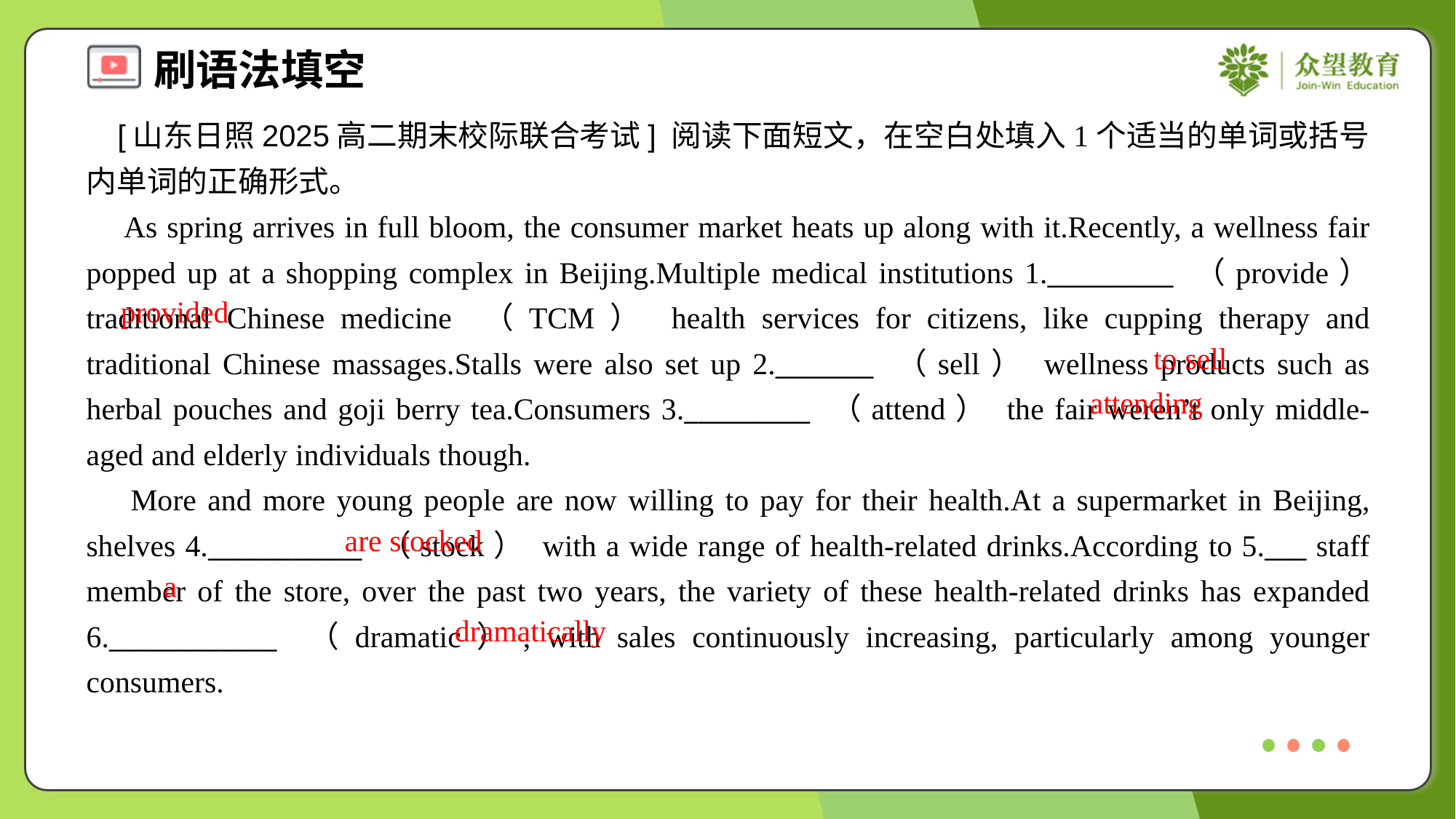

[山东日照2025高二期末校际联合考试] 阅读下面短文，在空白处填入1个适当的单词或括号内单词的正确形式。
    As spring arrives in full bloom, the consumer market heats up along with it.Recently, a wellness fair popped up at a shopping complex in Beijing.Multiple medical institutions 1._________ （provide） traditional Chinese medicine （TCM） health services for citizens, like cupping therapy and traditional Chinese massages.Stalls were also set up 2._______ （sell） wellness products such as herbal pouches and goji berry tea.Consumers 3._________ （attend） the fair weren’t only middle-aged and elderly individuals though.
    More and more young people are now willing to pay for their health.At a supermarket in Beijing, shelves 4.___________ （stock） with a wide range of health-related drinks.According to 5.___ staff member of the store, over the past two years, the variety of these health-related drinks has expanded 6.____________ （dramatic）, with sales continuously increasing, particularly among younger consumers.#1.2
provided
to sell
attending
are stocked
a
dramatically